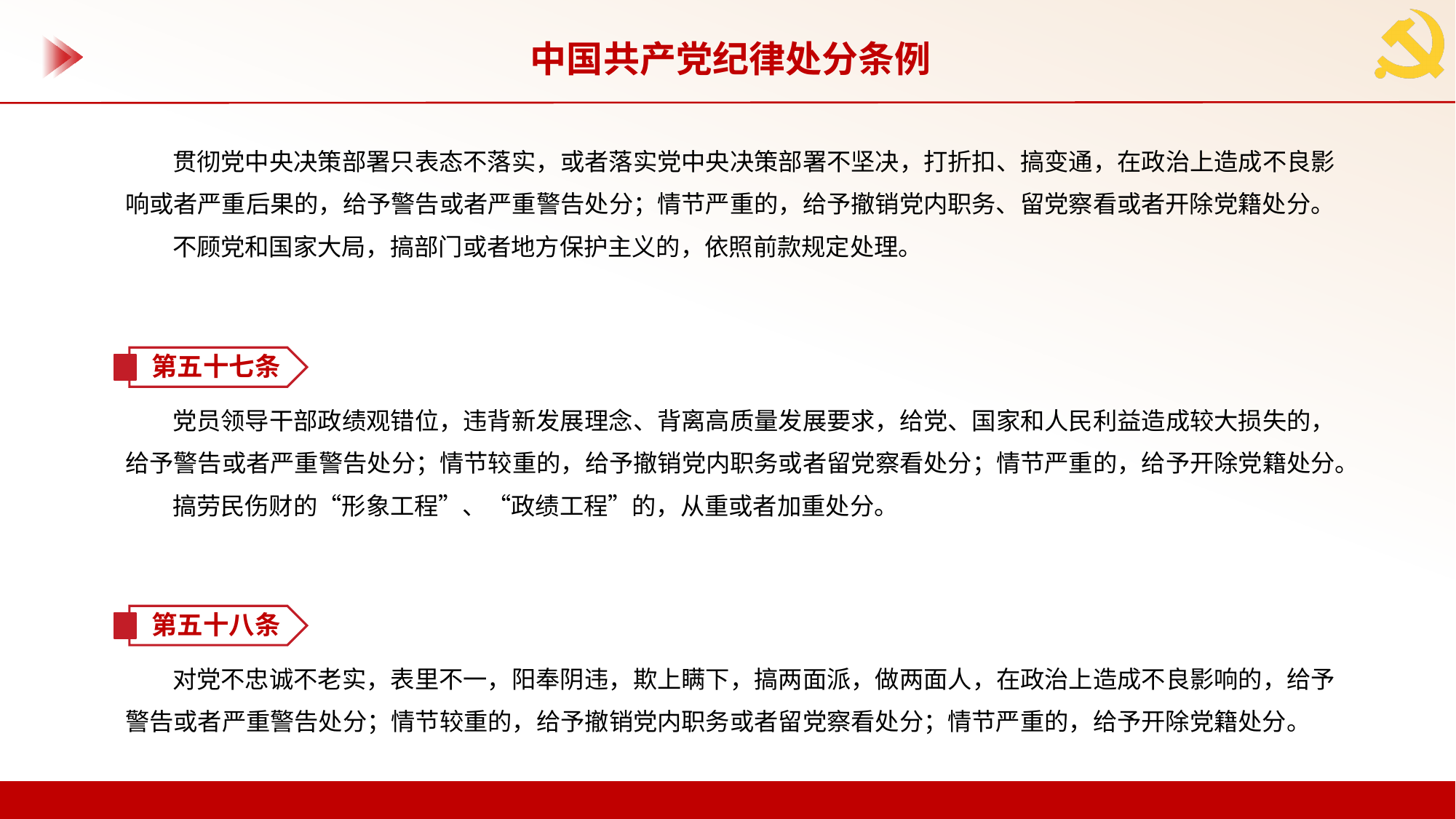

中国共产党纪律处分条例
贯彻党中央决策部署只表态不落实，或者落实党中央决策部署不坚决，打折扣、搞变通，在政治上造成不良影响或者严重后果的，给予警告或者严重警告处分；情节严重的，给予撤销党内职务、留党察看或者开除党籍处分。
不顾党和国家大局，搞部门或者地方保护主义的，依照前款规定处理。
第五十七条

党员领导干部政绩观错位，违背新发展理念、背离高质量发展要求，给党、国家和人民利益造成较大损失的，给予警告或者严重警告处分；情节较重的，给予撤销党内职务或者留党察看处分；情节严重的，给予开除党籍处分。
搞劳民伤财的“形象工程”、“政绩工程”的，从重或者加重处分。
第五十八条

对党不忠诚不老实，表里不一，阳奉阴违，欺上瞒下，搞两面派，做两面人，在政治上造成不良影响的，给予警告或者严重警告处分；情节较重的，给予撤销党内职务或者留党察看处分；情节严重的，给予开除党籍处分。